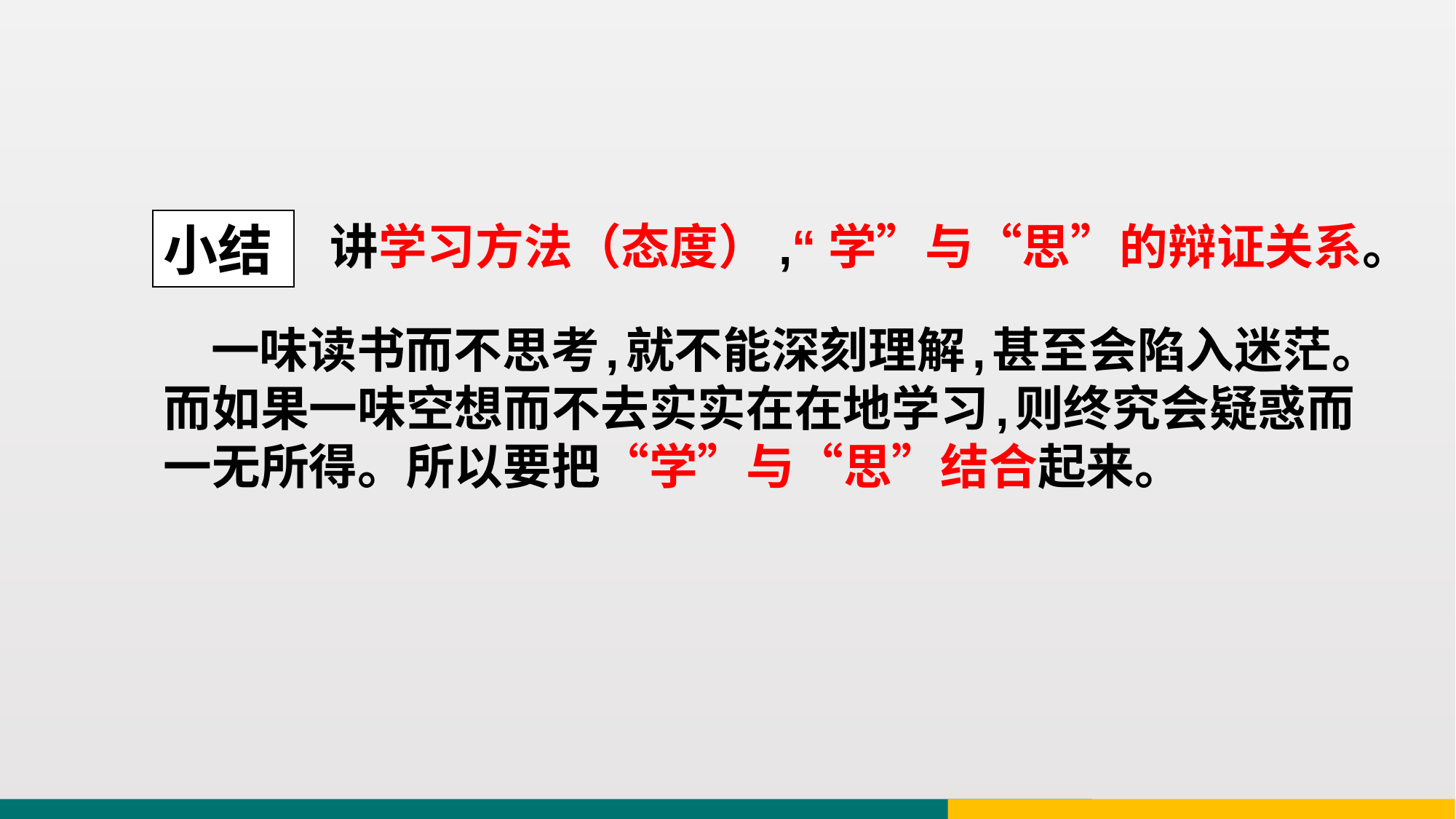

小结
讲学习方法（态度）,“学”与“思”的辩证关系。

    一味读书而不思考,就不能深刻理解,甚至会陷入迷茫。而如果一味空想而不去实实在在地学习,则终究会疑惑而一无所得。所以要把“学”与“思”结合起来。